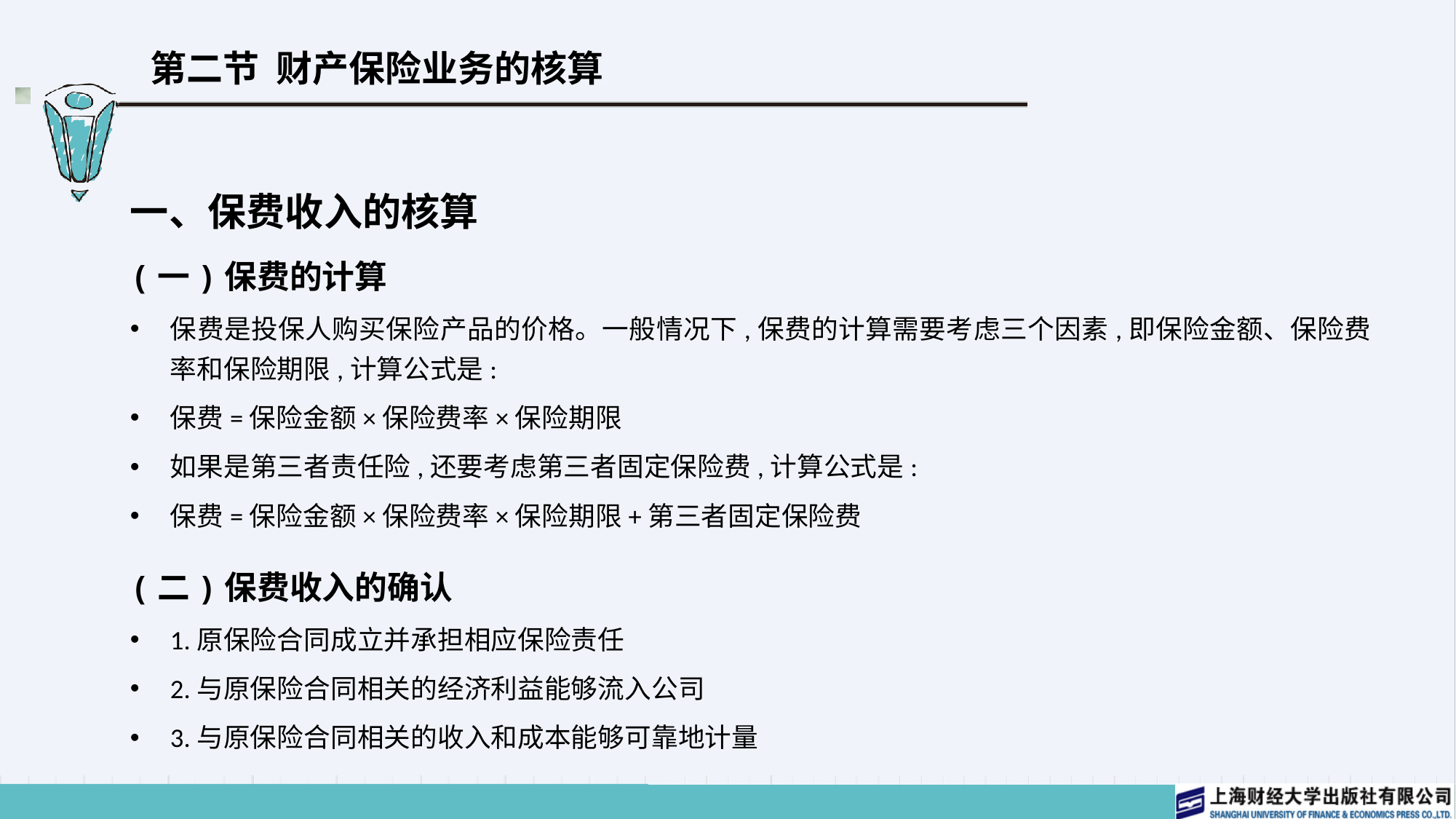

# 第二节  财产保险业务的核算
一、保费收入的核算
(一)保费的计算
保费是投保人购买保险产品的价格。一般情况下,保费的计算需要考虑三个因素,即保险金额、保险费率和保险期限,计算公式是:
保费=保险金额×保险费率×保险期限
如果是第三者责任险,还要考虑第三者固定保险费,计算公式是:
保费=保险金额×保险费率×保险期限+第三者固定保险费
(二)保费收入的确认
1.原保险合同成立并承担相应保险责任
2.与原保险合同相关的经济利益能够流入公司
3.与原保险合同相关的收入和成本能够可靠地计量